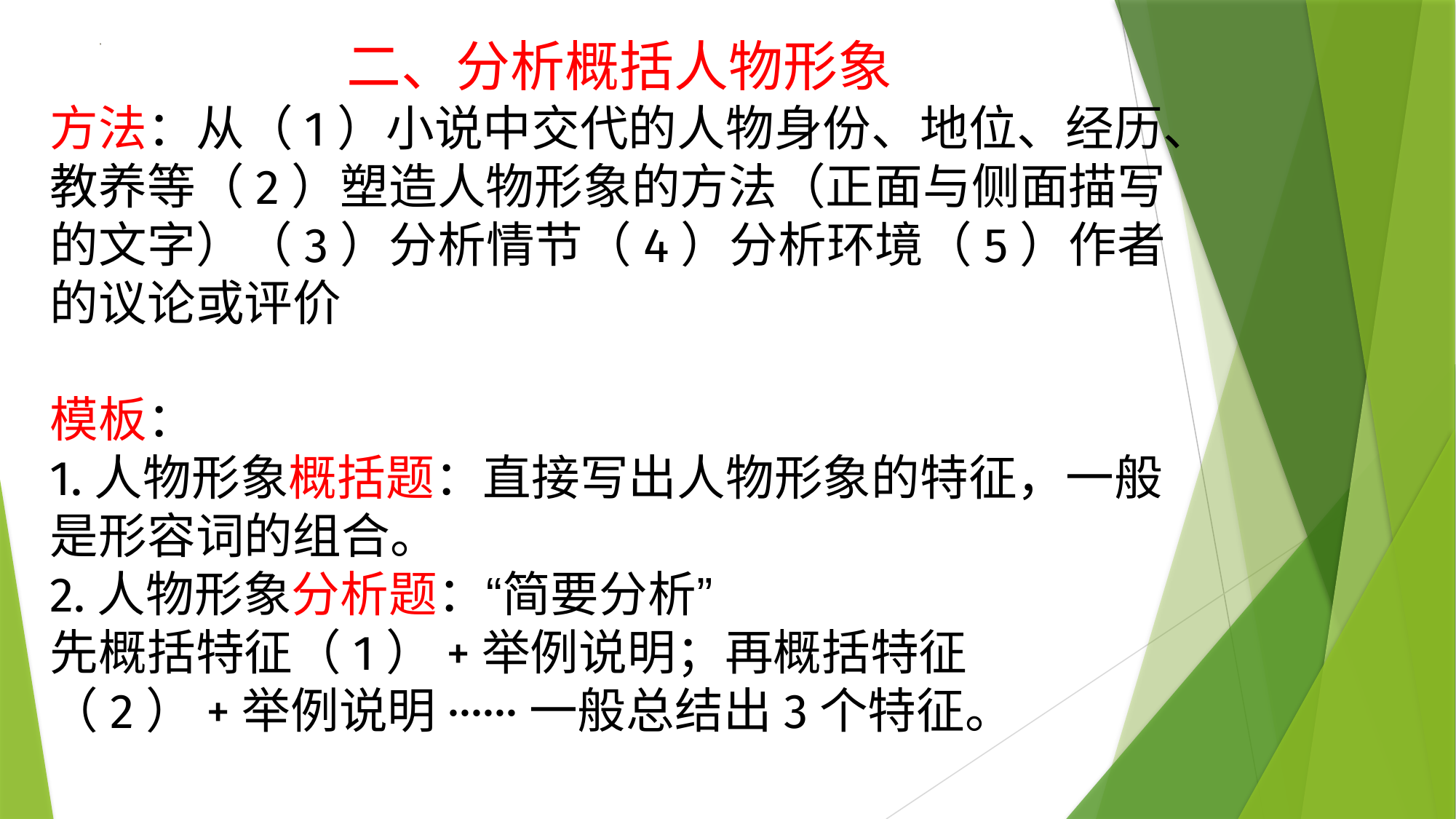

二、分析概括人物形象
方法：从（1）小说中交代的人物身份、地位、经历、教养等（2）塑造人物形象的方法（正面与侧面描写的文字）（3）分析情节（4）分析环境（5）作者的议论或评价

模板：
1.人物形象概括题：直接写出人物形象的特征，一般是形容词的组合。
2.人物形象分析题：“简要分析”
先概括特征（1）+举例说明；再概括特征（2）+举例说明······一般总结出3个特征。